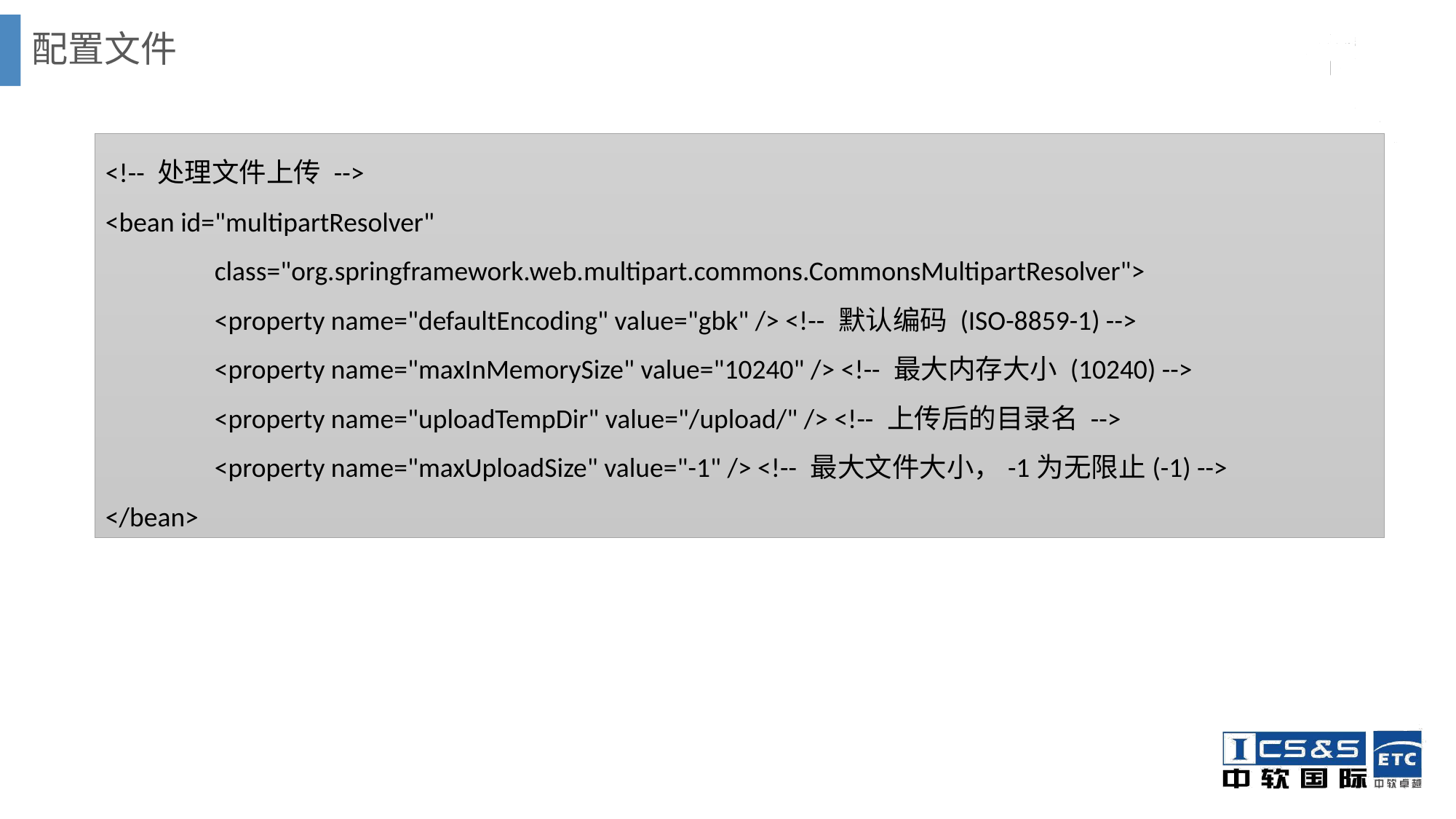

# 配置文件
<!-- 处理文件上传 -->
<bean id="multipartResolver"
	class="org.springframework.web.multipart.commons.CommonsMultipartResolver">
	<property name="defaultEncoding" value="gbk" /> <!-- 默认编码 (ISO-8859-1) -->
	<property name="maxInMemorySize" value="10240" /> <!-- 最大内存大小 (10240) -->
	<property name="uploadTempDir" value="/upload/" /> <!-- 上传后的目录名 -->
	<property name="maxUploadSize" value="-1" /> <!-- 最大文件大小，-1为无限止(-1) -->
</bean>